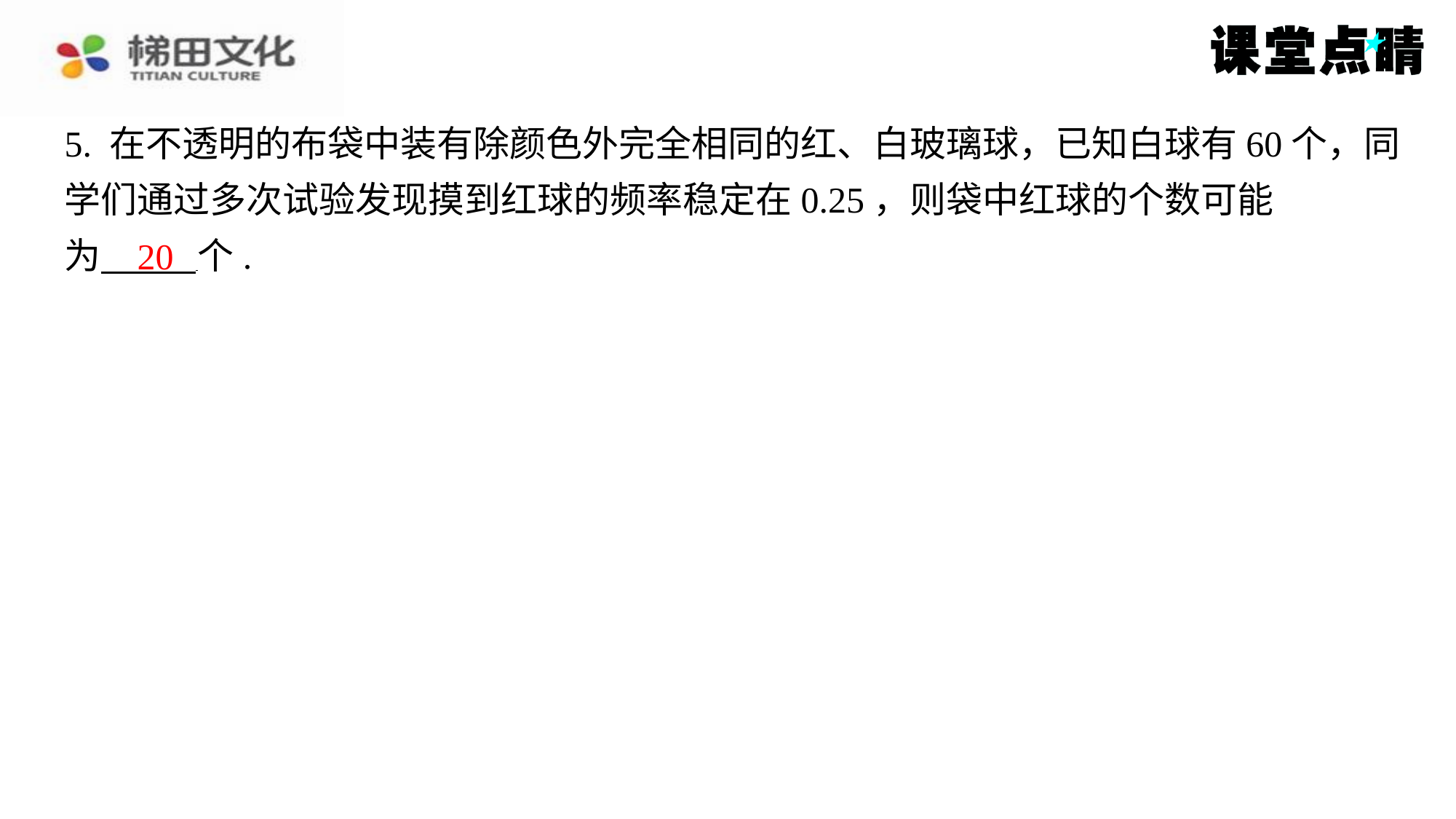

5. 在不透明的布袋中装有除颜色外完全相同的红、白玻璃球，已知白球有60个，同
学们通过多次试验发现摸到红球的频率稳定在0.25，则袋中红球的个数可能
为               个.
20